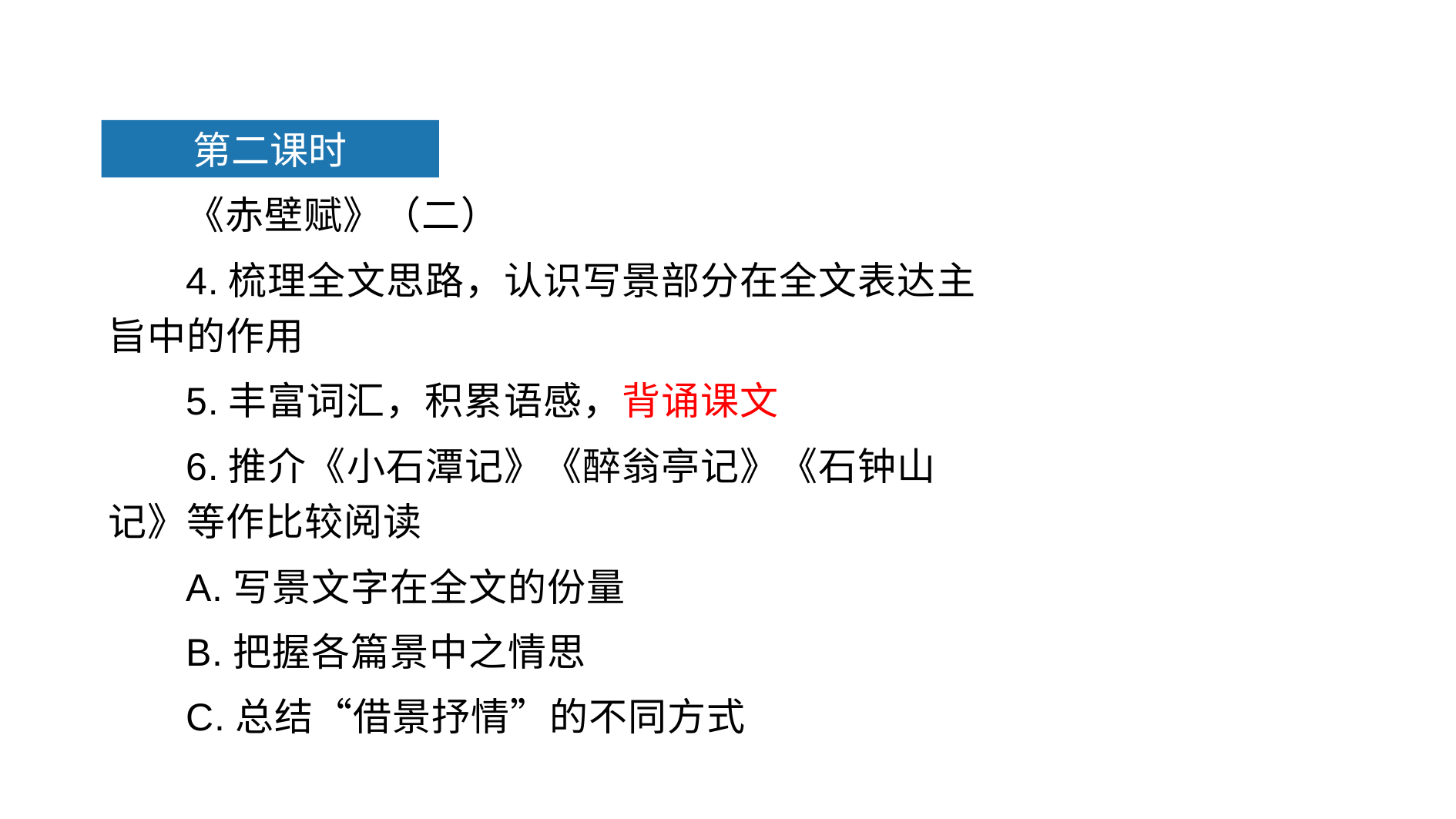

第二课时
《赤壁赋》（二）
4.梳理全文思路，认识写景部分在全文表达主旨中的作用
5.丰富词汇，积累语感，背诵课文
6.推介《小石潭记》《醉翁亭记》《石钟山记》等作比较阅读
A.写景文字在全文的份量
B.把握各篇景中之情思
C.总结“借景抒情”的不同方式